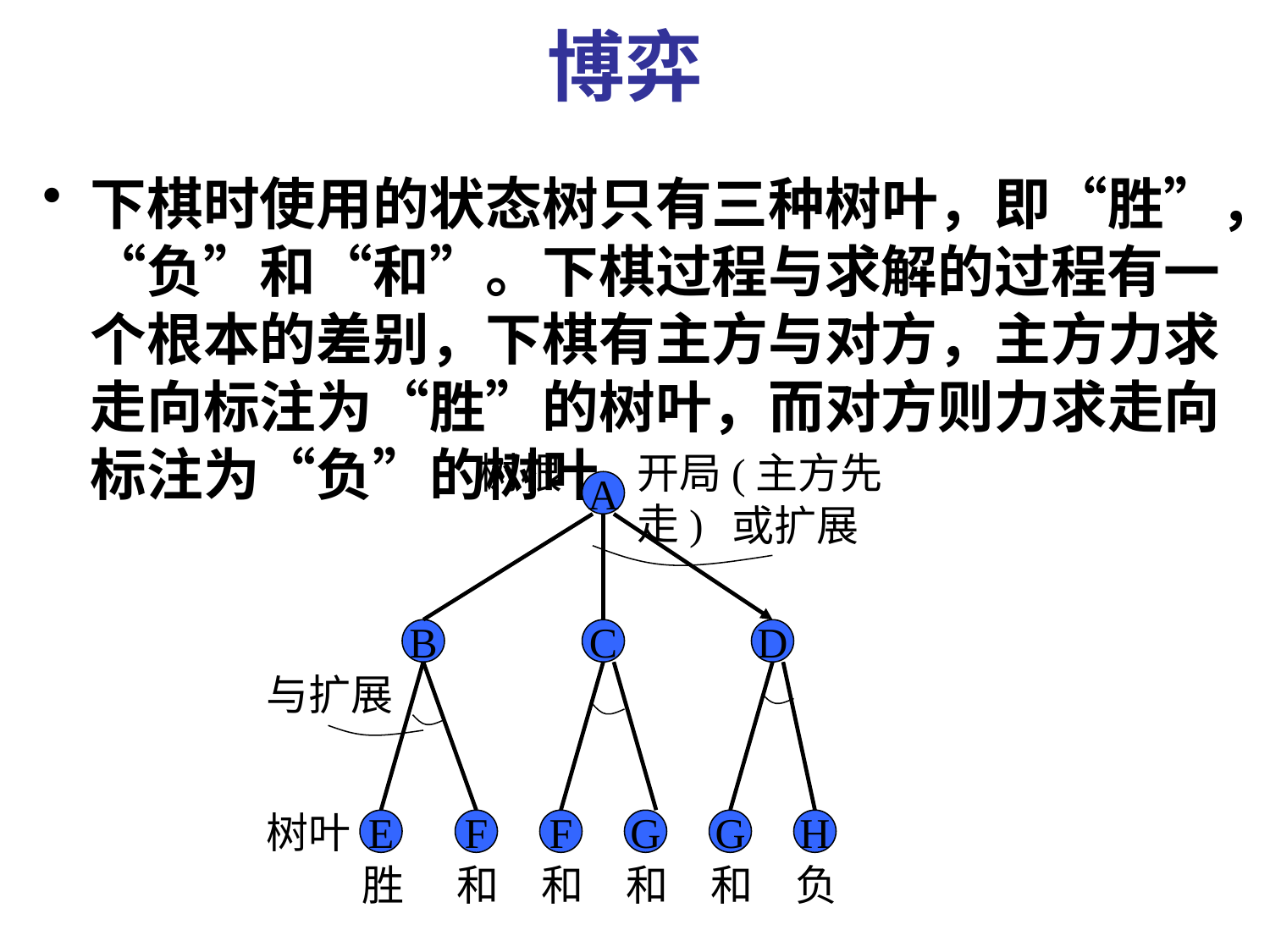

博弈
下棋时使用的状态树只有三种树叶，即“胜”，“负”和“和”。下棋过程与求解的过程有一个根本的差别，下棋有主方与对方，主方力求走向标注为“胜”的树叶，而对方则力求走向标注为“负”的树叶。
树根
开局(主方先走)
A
或扩展

B
C
D
与扩展

树叶
E
F
F
G
G
H
胜
和
和
和
和
负